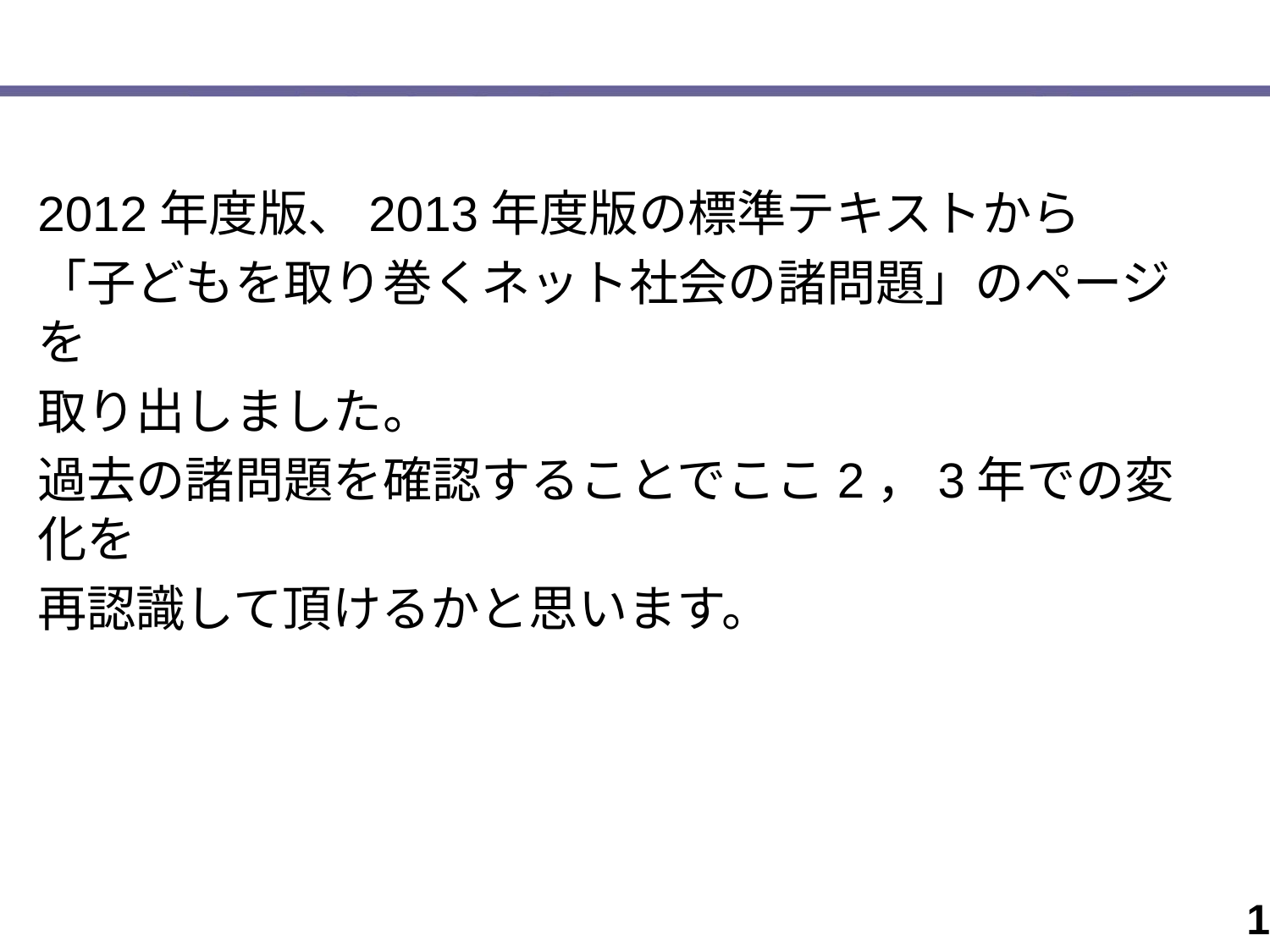

2012年度版、2013年度版の標準テキストから
「子どもを取り巻くネット社会の諸問題」のページを
取り出しました。
過去の諸問題を確認することでここ2，3年での変化を
再認識して頂けるかと思います。

1